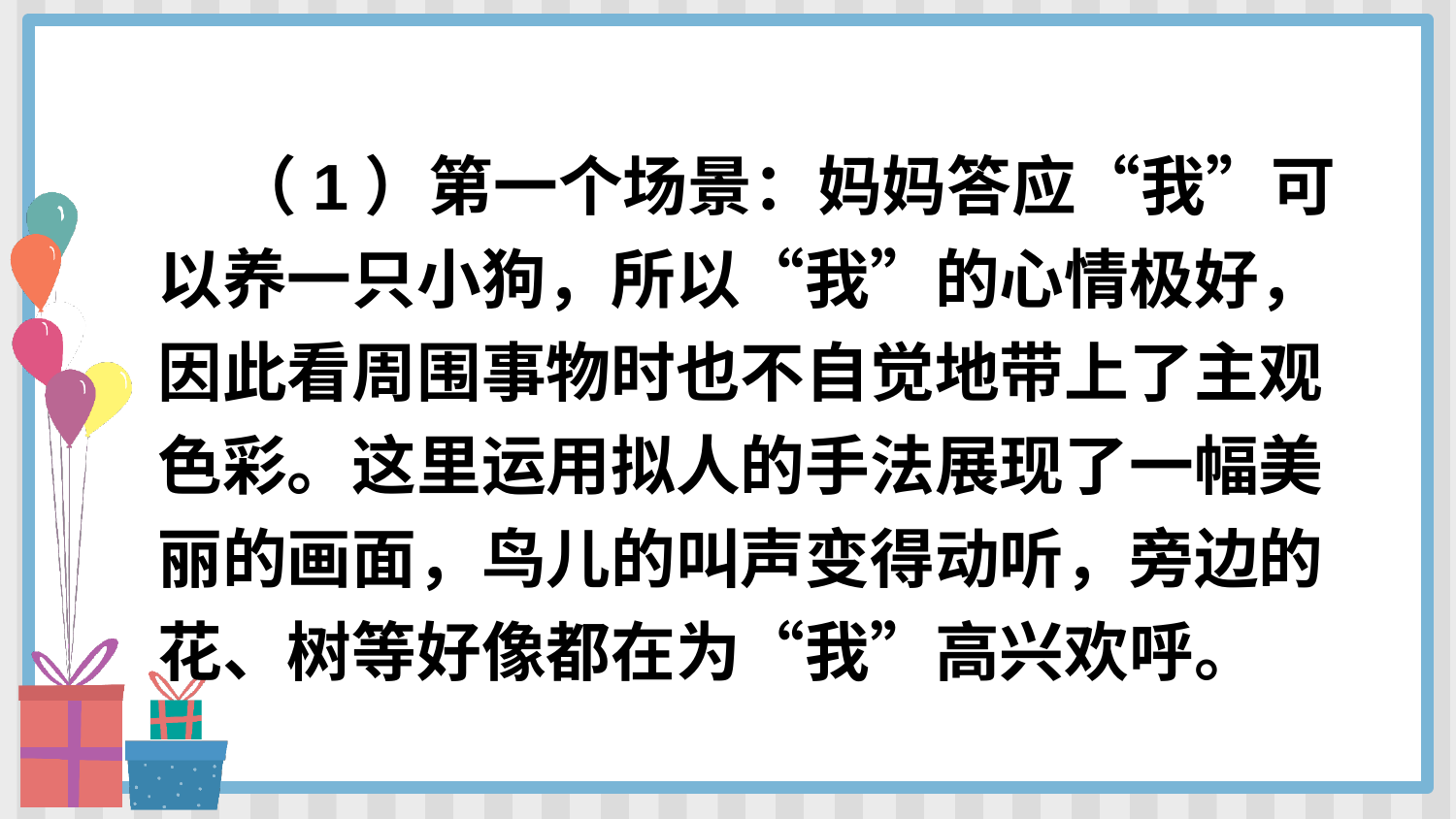

（1）第一个场景：妈妈答应“我”可以养一只小狗，所以“我”的心情极好，因此看周围事物时也不自觉地带上了主观色彩。这里运用拟人的手法展现了一幅美丽的画面，鸟儿的叫声变得动听，旁边的花、树等好像都在为“我”高兴欢呼。